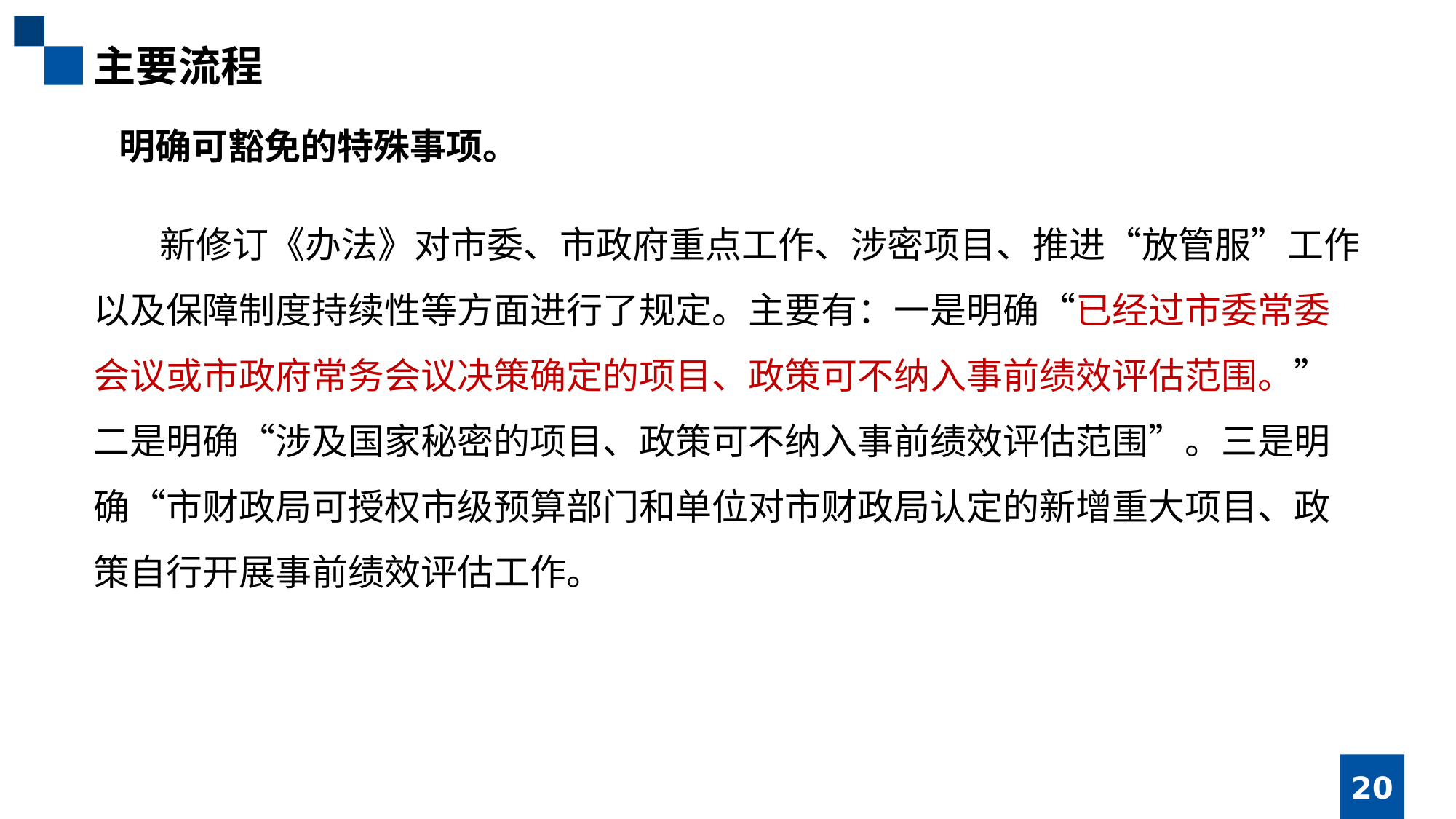

主要流程
  明确可豁免的特殊事项。
       新修订《办法》对市委、市政府重点工作、涉密项目、推进“放管服”工作以及保障制度持续性等方面进行了规定。主要有：一是明确“已经过市委常委会议或市政府常务会议决策确定的项目、政策可不纳入事前绩效评估范围。”二是明确“涉及国家秘密的项目、政策可不纳入事前绩效评估范围”。三是明确“市财政局可授权市级预算部门和单位对市财政局认定的新增重大项目、政策自行开展事前绩效评估工作。
20